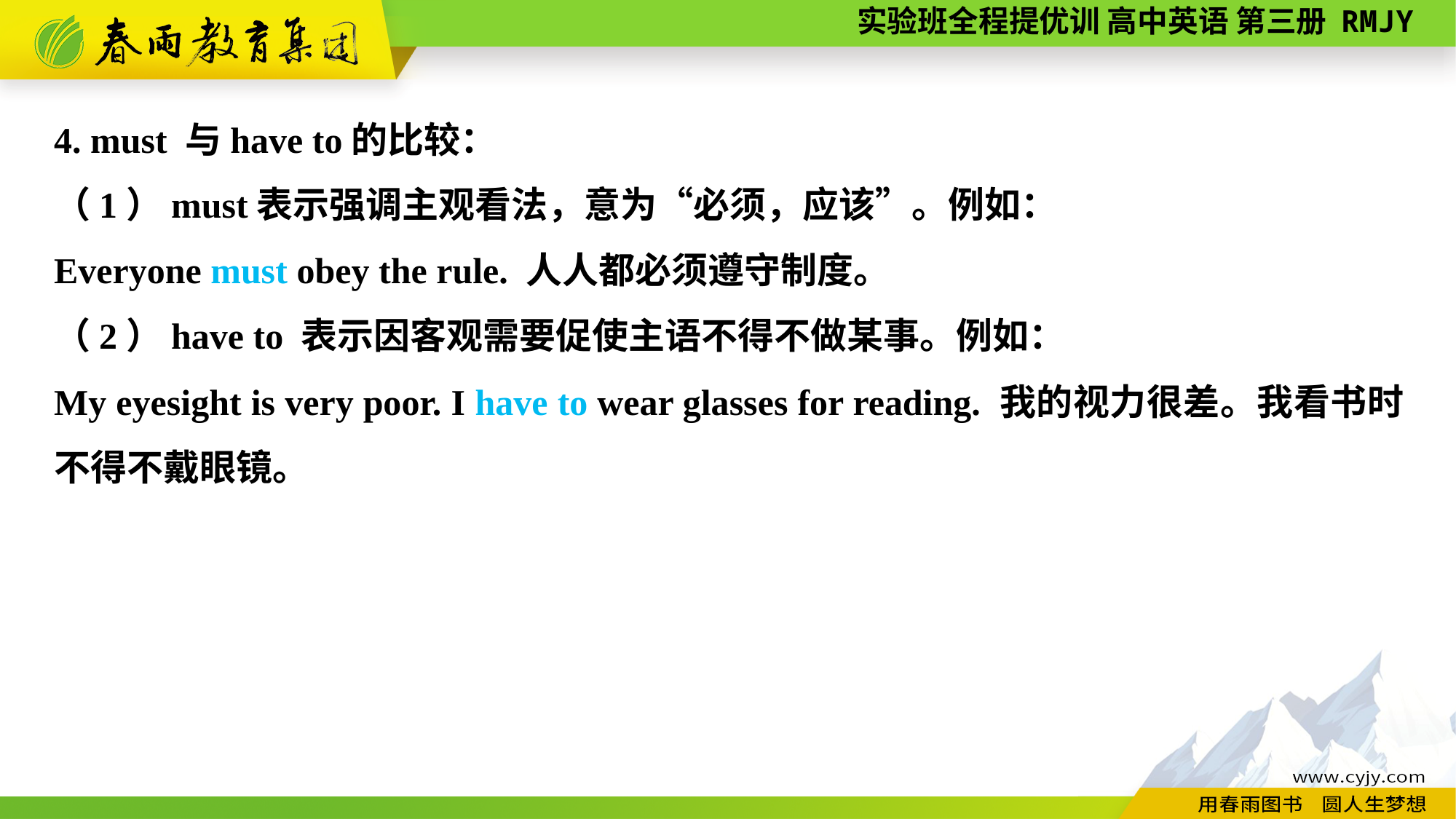

4. must 与have to的比较：
（1）must表示强调主观看法，意为“必须，应该”。例如：
Everyone must obey the rule. 人人都必须遵守制度。
（2）have to 表示因客观需要促使主语不得不做某事。例如：
My eyesight is very poor. I have to wear glasses for reading. 我的视力很差。我看书时不得不戴眼镜。